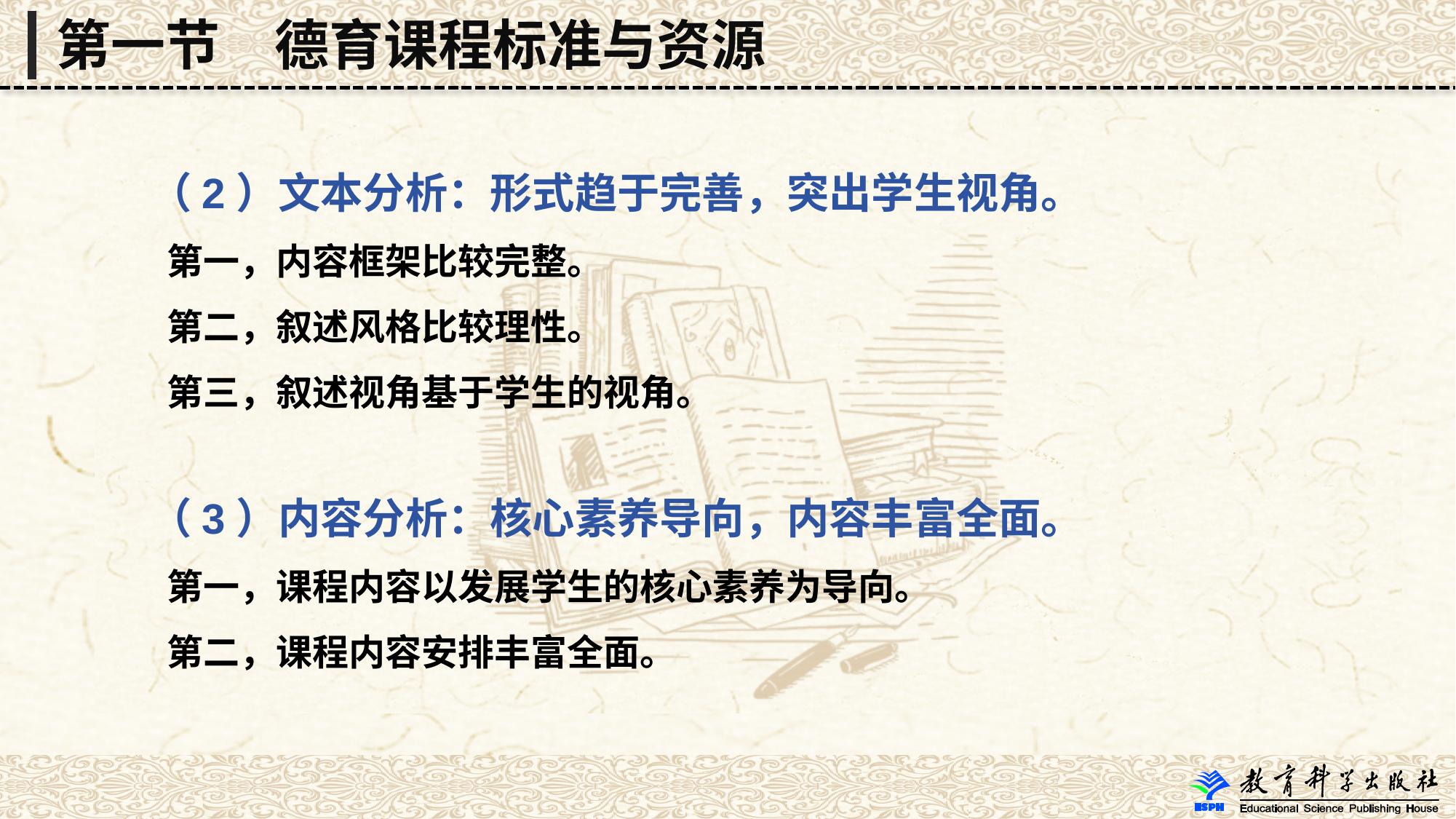

第一节　德育课程标准与资源
    （2）文本分析：形式趋于完善，突出学生视角。
       第一，内容框架比较完整。
       第二，叙述风格比较理性。
       第三，叙述视角基于学生的视角。

    （3）内容分析：核心素养导向，内容丰富全面。
       第一，课程内容以发展学生的核心素养为导向。
       第二，课程内容安排丰富全面。